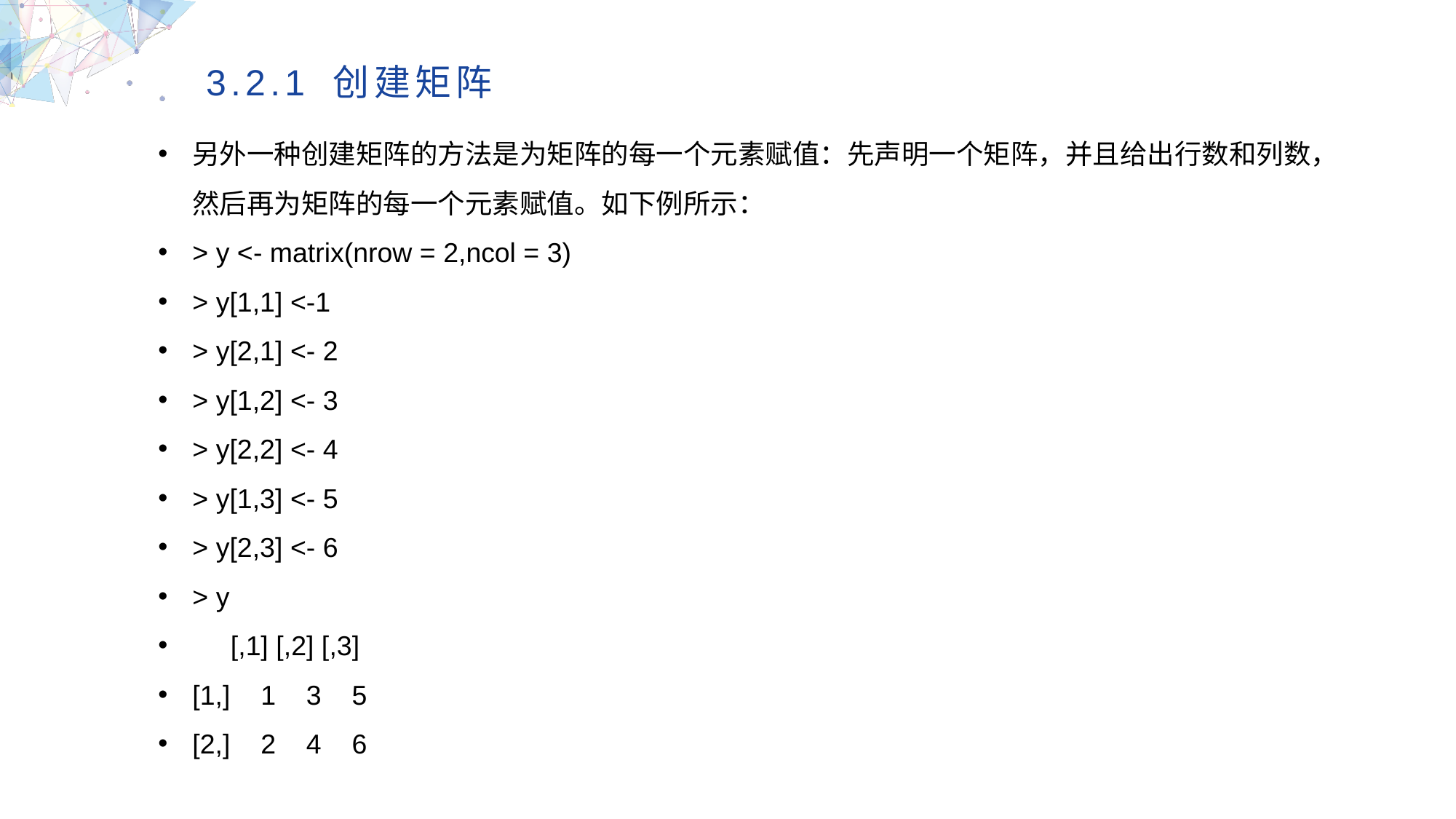

3.2.1 创建矩阵
另外一种创建矩阵的方法是为矩阵的每一个元素赋值：先声明一个矩阵，并且给出行数和列数，然后再为矩阵的每一个元素赋值。如下例所示：
> y <- matrix(nrow = 2,ncol = 3)
> y[1,1] <-1
> y[2,1] <- 2
> y[1,2] <- 3
> y[2,2] <- 4
> y[1,3] <- 5
> y[2,3] <- 6
> y
     [,1] [,2] [,3]
[1,]    1    3    5
[2,]    2    4    6
MULTIPURPOSE PRESENTATION TEMPLATE | UNIQUE DESIGN
Welcome Message
Please replace text, click add relevant headline, modify the text content, also can copy your content to this directly. Please replace text, click add relevant headline, modify the text content, also can copy your content to this directly.